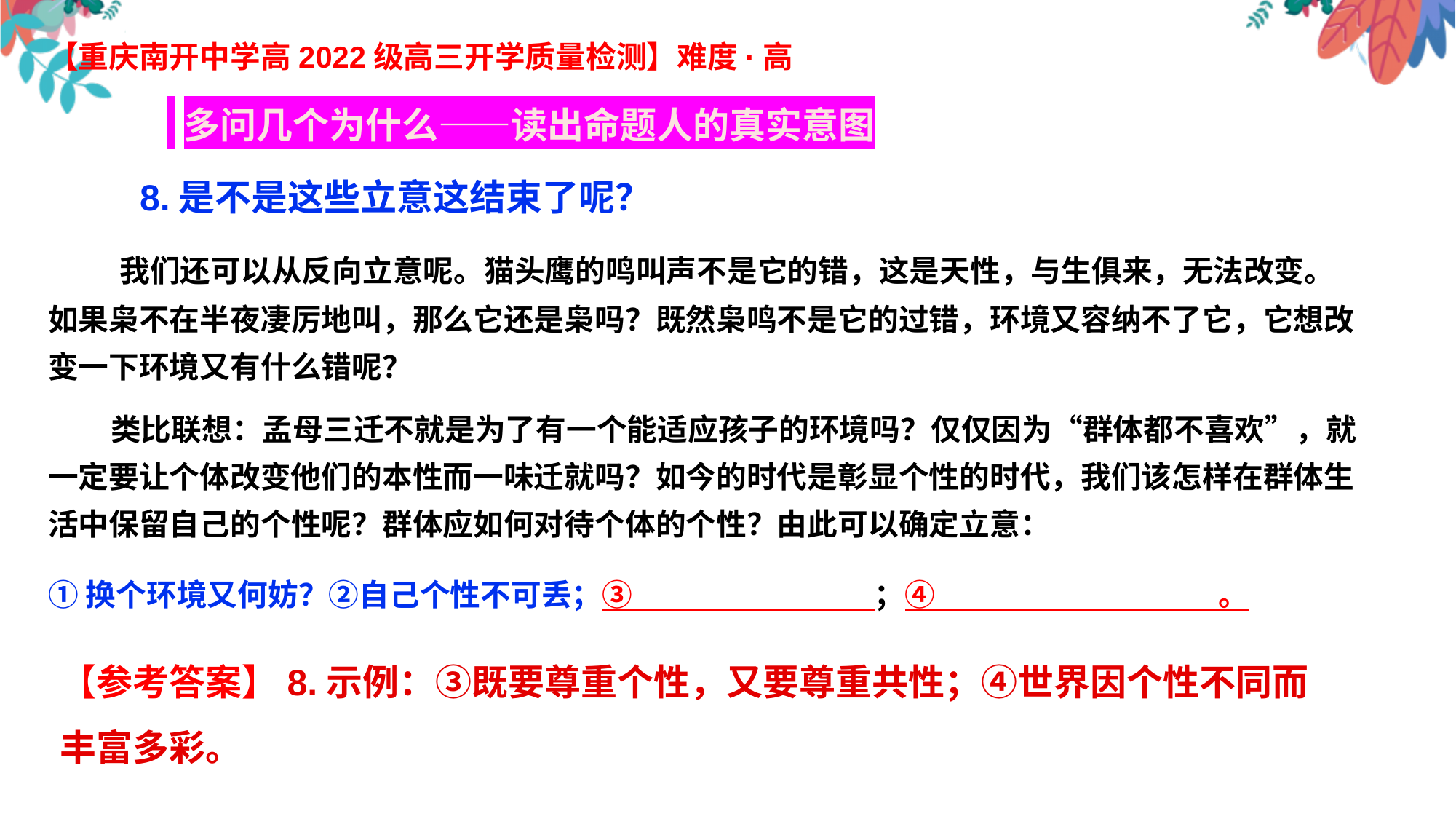

【重庆南开中学高2022级高三开学质量检测】难度·高
                  多问几个为什么——读出命题人的真实意图
         8.是不是这些立意这结束了呢？
        我们还可以从反向立意呢。猫头鹰的鸣叫声不是它的错，这是天性，与生俱来，无法改变。如果枭不在半夜凄厉地叫，那么它还是枭吗？既然枭鸣不是它的过错，环境又容纳不了它，它想改变一下环境又有什么错呢？
        类比联想：孟母三迁不就是为了有一个能适应孩子的环境吗？仅仅因为“群体都不喜欢”，就一定要让个体改变他们的本性而一味迁就吗？如今的时代是彰显个性的时代，我们该怎样在群体生活中保留自己的个性呢？群体应如何对待个体的个性？由此可以确定立意：
①换个环境又何妨？②自己个性不可丢；③                                   ；④                                         。
【参考答案】8.示例：③既要尊重个性，又要尊重共性；④世界因个性不同而丰富多彩。